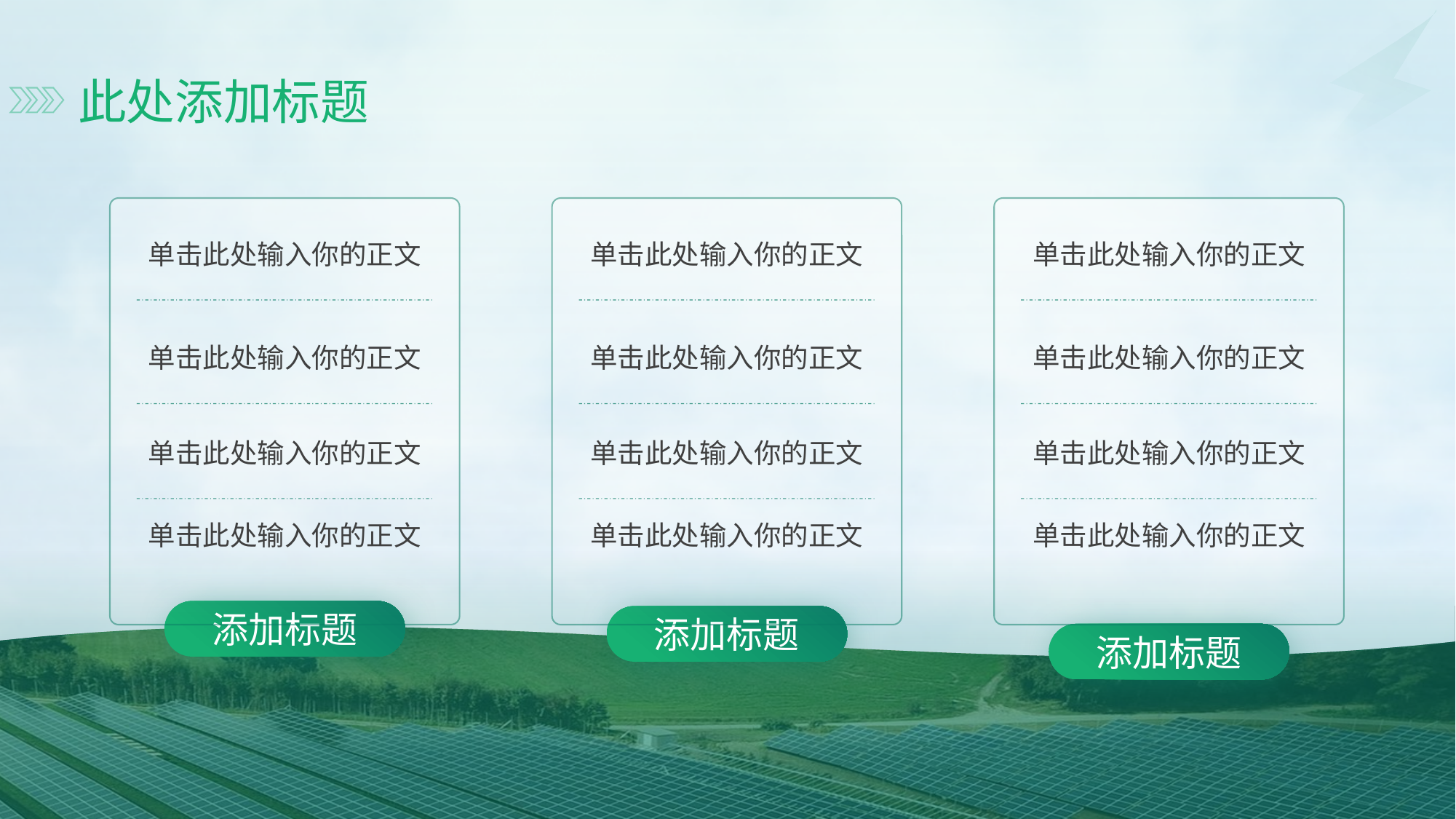

此处添加标题

单击此处输入你的正文
单击此处输入你的正文
单击此处输入你的正文
单击此处输入你的正文
添加标题

单击此处输入你的正文
单击此处输入你的正文
单击此处输入你的正文
单击此处输入你的正文
添加标题

单击此处输入你的正文
单击此处输入你的正文
单击此处输入你的正文
单击此处输入你的正文
添加标题